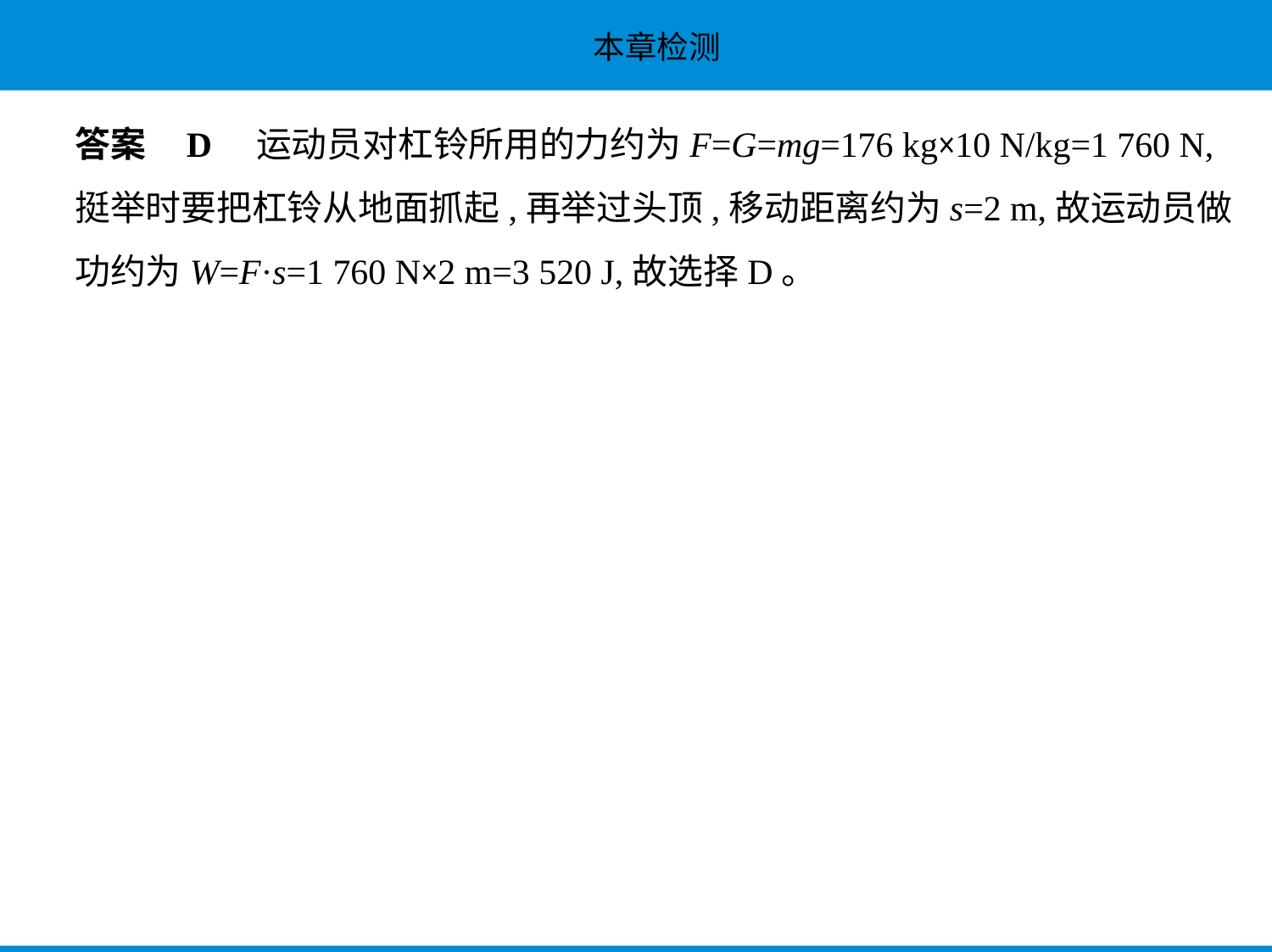

答案    D    运动员对杠铃所用的力约为F=G=mg=176 kg×10 N/kg=1 760 N,
挺举时要把杠铃从地面抓起,再举过头顶,移动距离约为s=2 m,故运动员做
功约为W=F·s=1 760 N×2 m=3 520 J,故选择D。